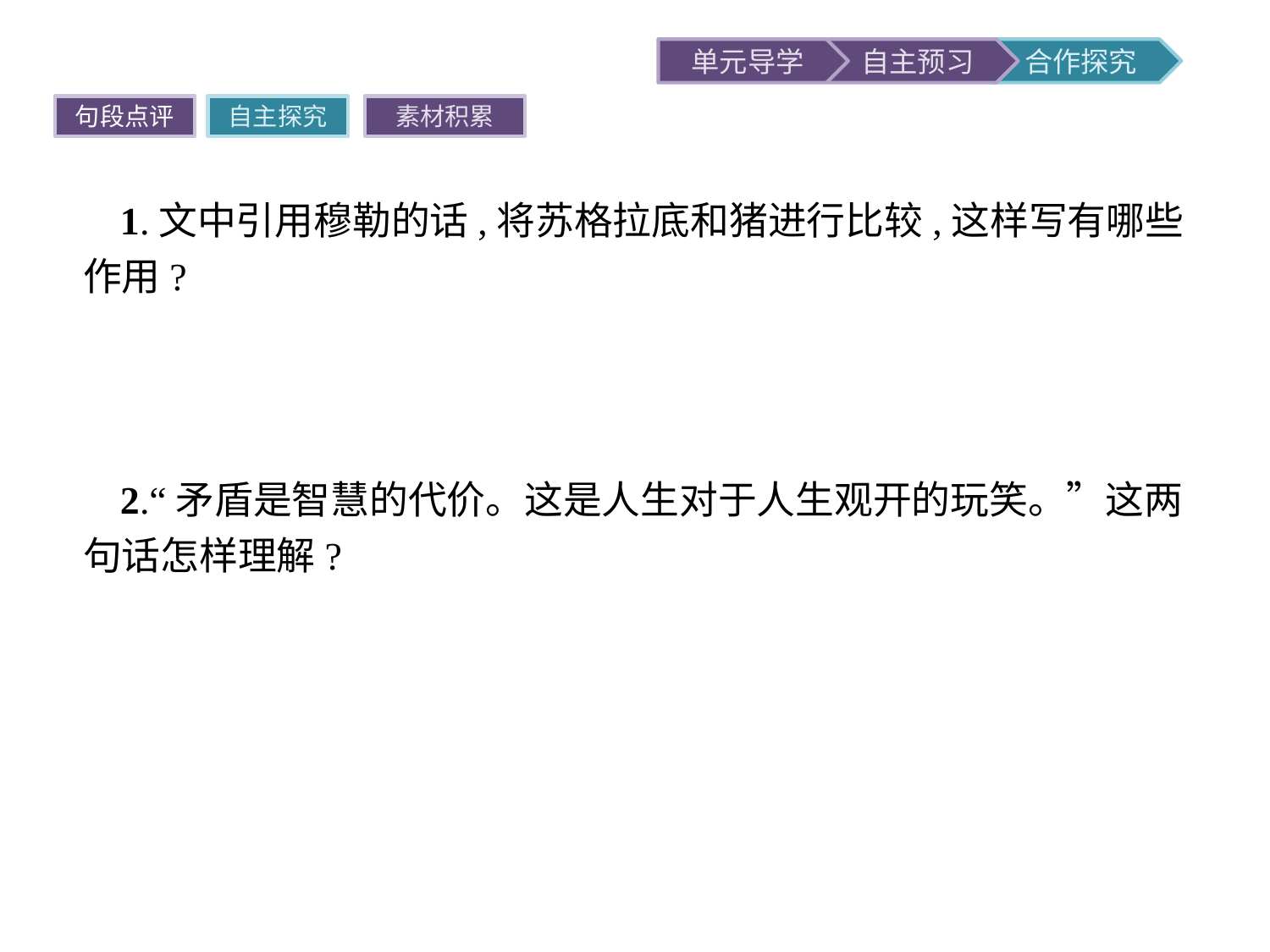

句段点评
自主探究
素材积累
1.文中引用穆勒的话,将苏格拉底和猪进行比较,这样写有哪些作用?
提示苏格拉底是大哲学家,和猪放在一起探究,自然会引起读者的浓厚兴趣。首先是为了阐发“一切快乐的享受都属于精神”的观点;其次可以寓庄于谐,以幽默启发读者深思。
2.“矛盾是智慧的代价。这是人生对于人生观开的玩笑。”这两句话怎样理解?
提示能看出“矛盾”的人是富有智慧的人,庸常之人看不出,所以无代价可言。既然持乐观人生态度的人有能耐把忍受转化成享受,那么人生也就只有经常提供痛苦,让你去“转化”吧。这是一句调侃的话。